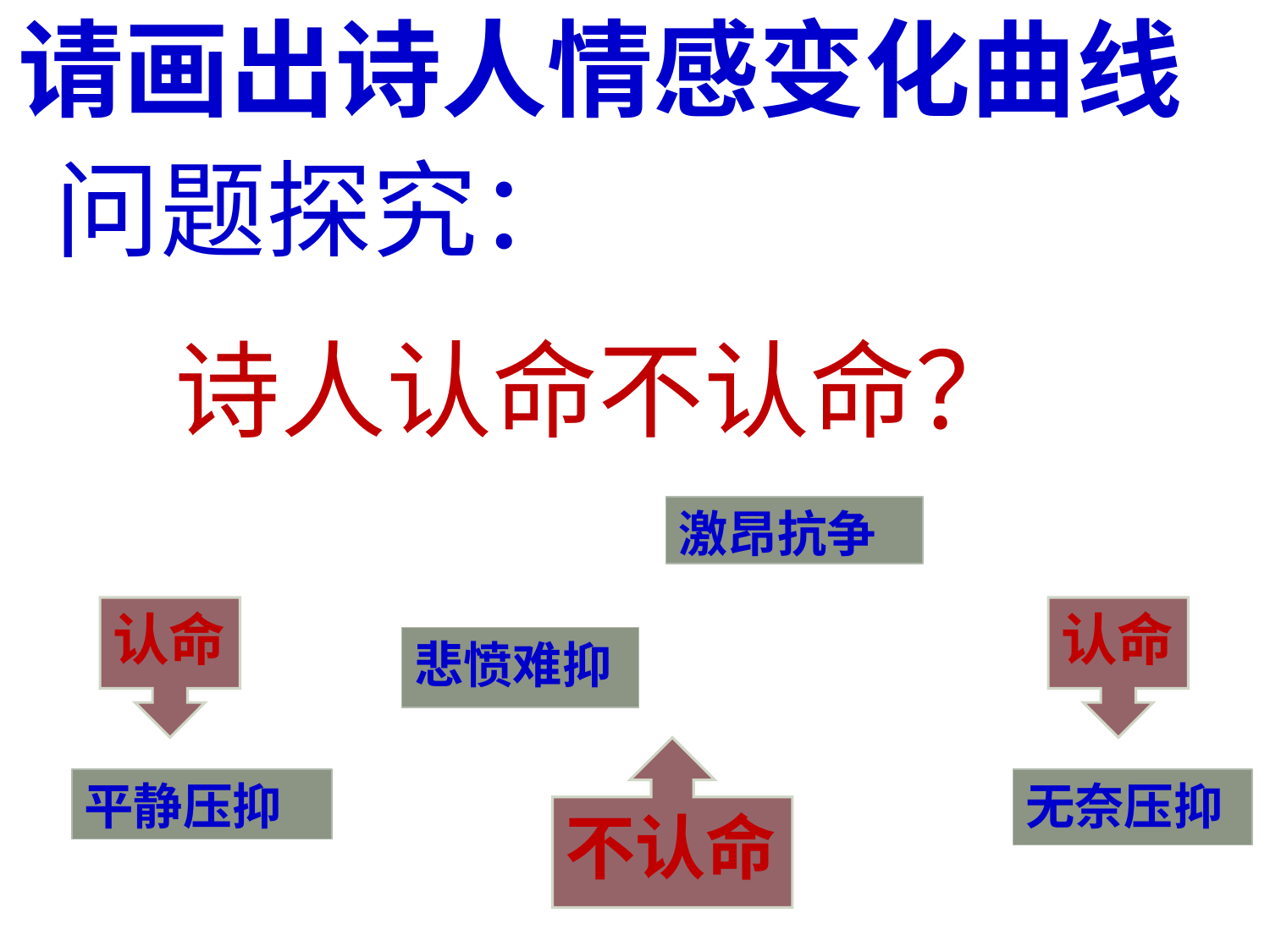

请画出诗人情感变化曲线
问题探究：
    诗人认命不认命？
激昂抗争
认命
认命
悲愤难抑
不认命
平静压抑
无奈压抑